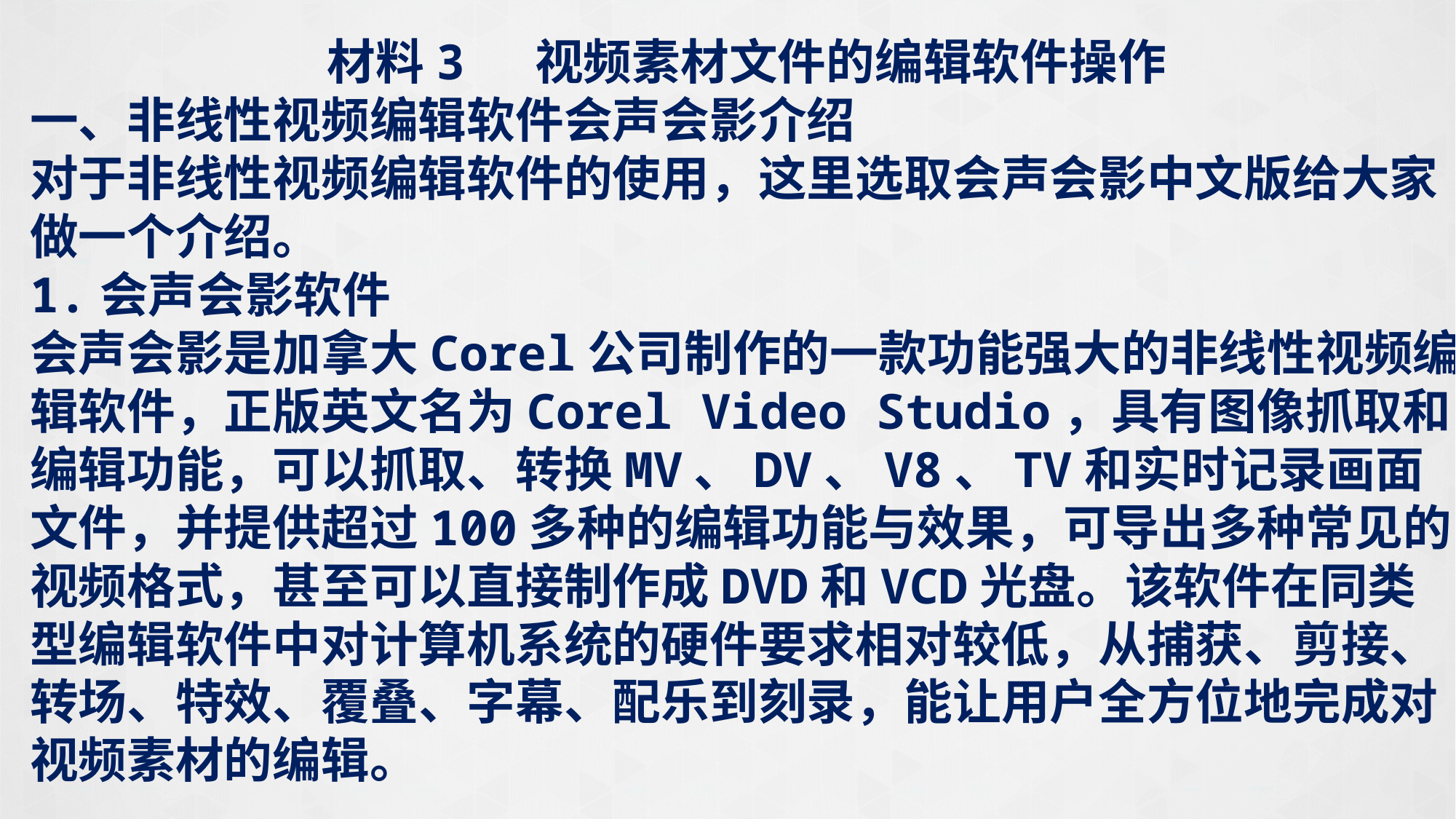

材料3  视频素材文件的编辑软件操作
一、非线性视频编辑软件会声会影介绍
对于非线性视频编辑软件的使用，这里选取会声会影中文版给大家做一个介绍。
1.会声会影软件
会声会影是加拿大Corel公司制作的一款功能强大的非线性视频编辑软件，正版英文名为Corel Video Studio，具有图像抓取和编辑功能，可以抓取、转换MV、DV、V8、TV和实时记录画面文件，并提供超过100多种的编辑功能与效果，可导出多种常见的视频格式，甚至可以直接制作成DVD和VCD光盘。该软件在同类型编辑软件中对计算机系统的硬件要求相对较低，从捕获、剪接、转场、特效、覆叠、字幕、配乐到刻录，能让用户全方位地完成对视频素材的编辑。